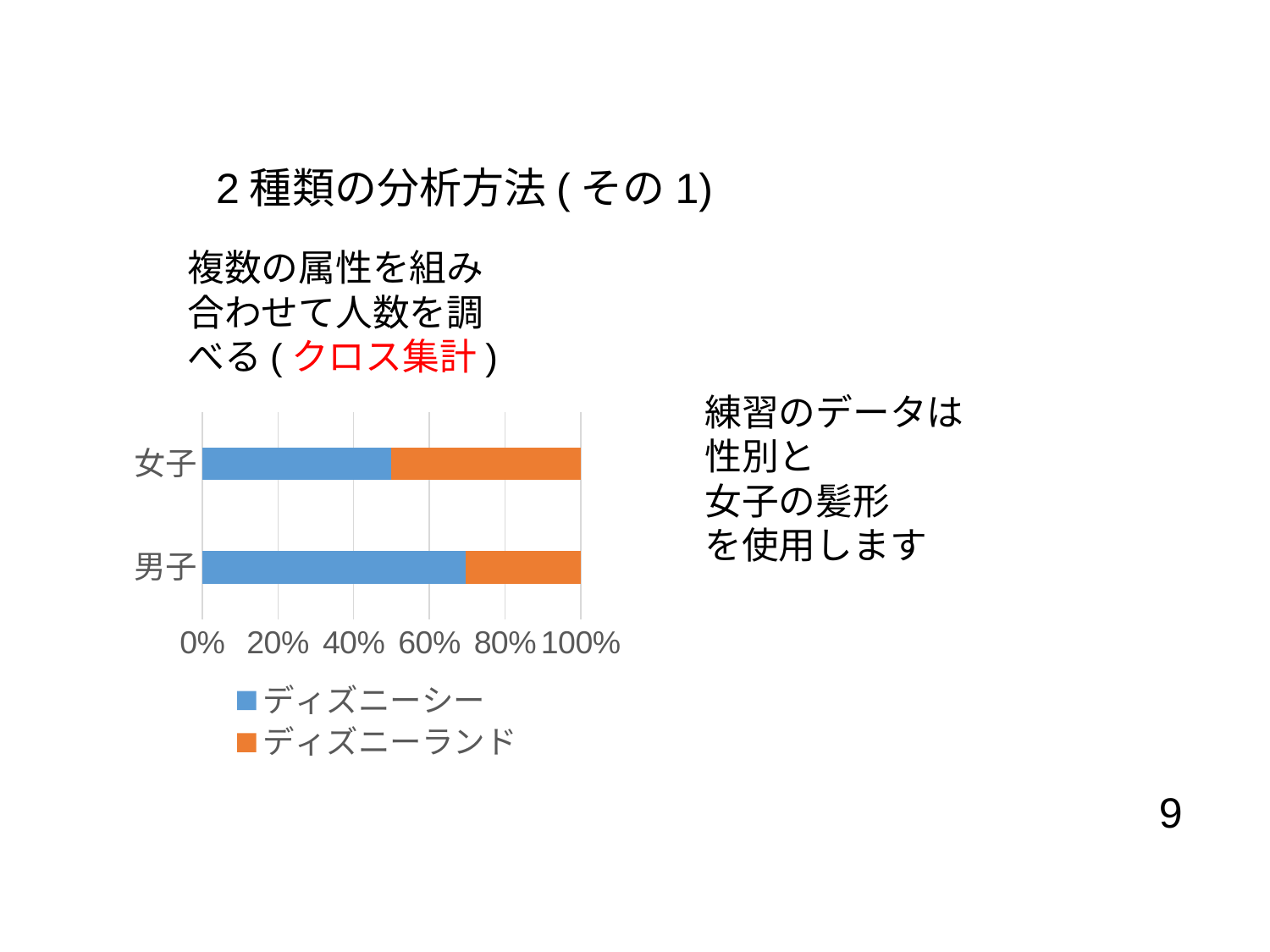

2種類の分析方法(その1)
複数の属性を組み合わせて人数を調べる(クロス集計)
練習のデータは
性別と
女子の髪形
を使用します

### Chart

| Category | ディズニーシー | ディズニーランド |
|---|---|---|
| 男子 | 32.0 | 14.0 |
| 女子 | 12.0 | 12.0 |
9